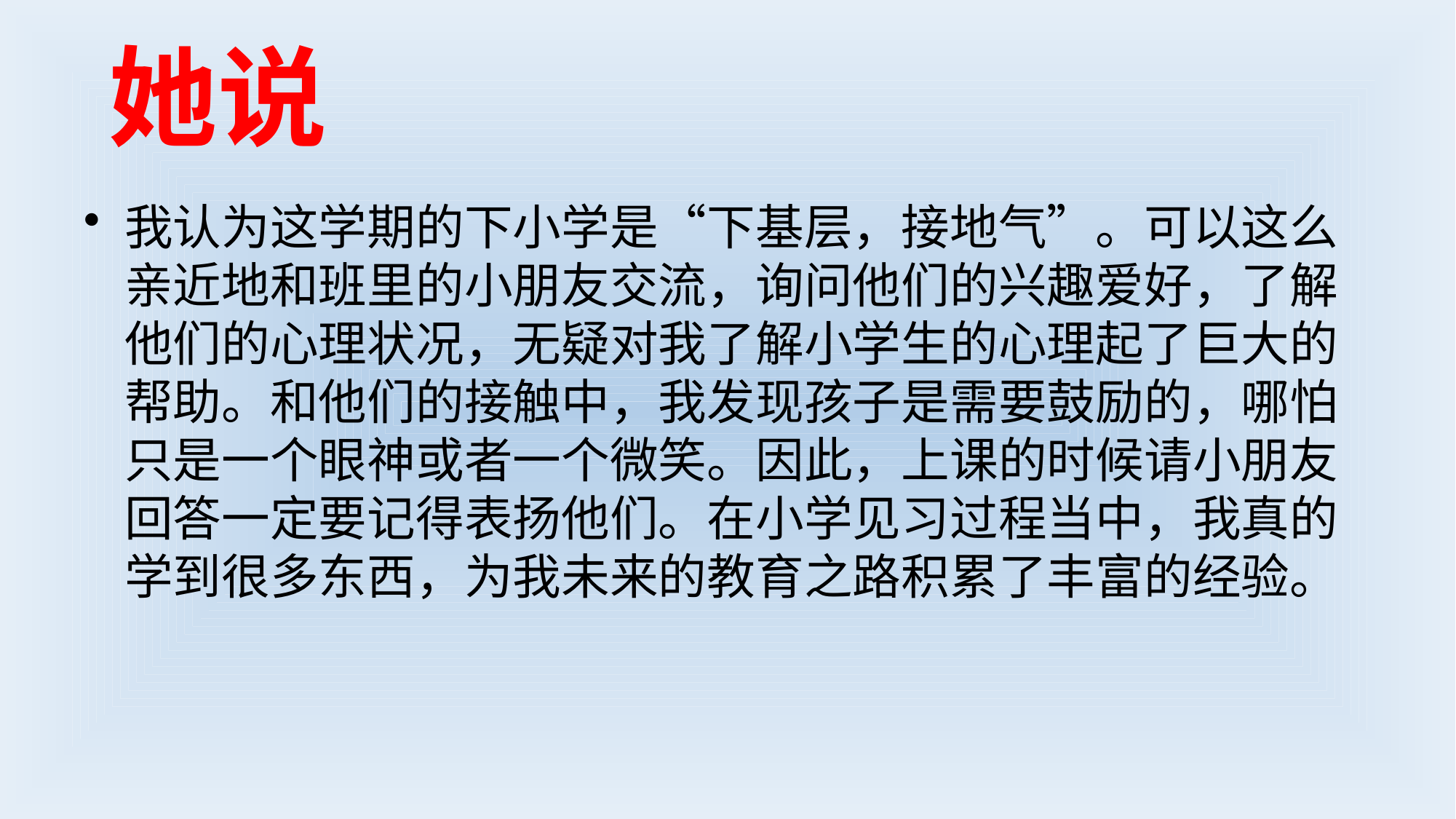

她说
我认为这学期的下小学是“下基层，接地气”。可以这么亲近地和班里的小朋友交流，询问他们的兴趣爱好，了解他们的心理状况，无疑对我了解小学生的心理起了巨大的帮助。和他们的接触中，我发现孩子是需要鼓励的，哪怕只是一个眼神或者一个微笑。因此，上课的时候请小朋友回答一定要记得表扬他们。在小学见习过程当中，我真的学到很多东西，为我未来的教育之路积累了丰富的经验。